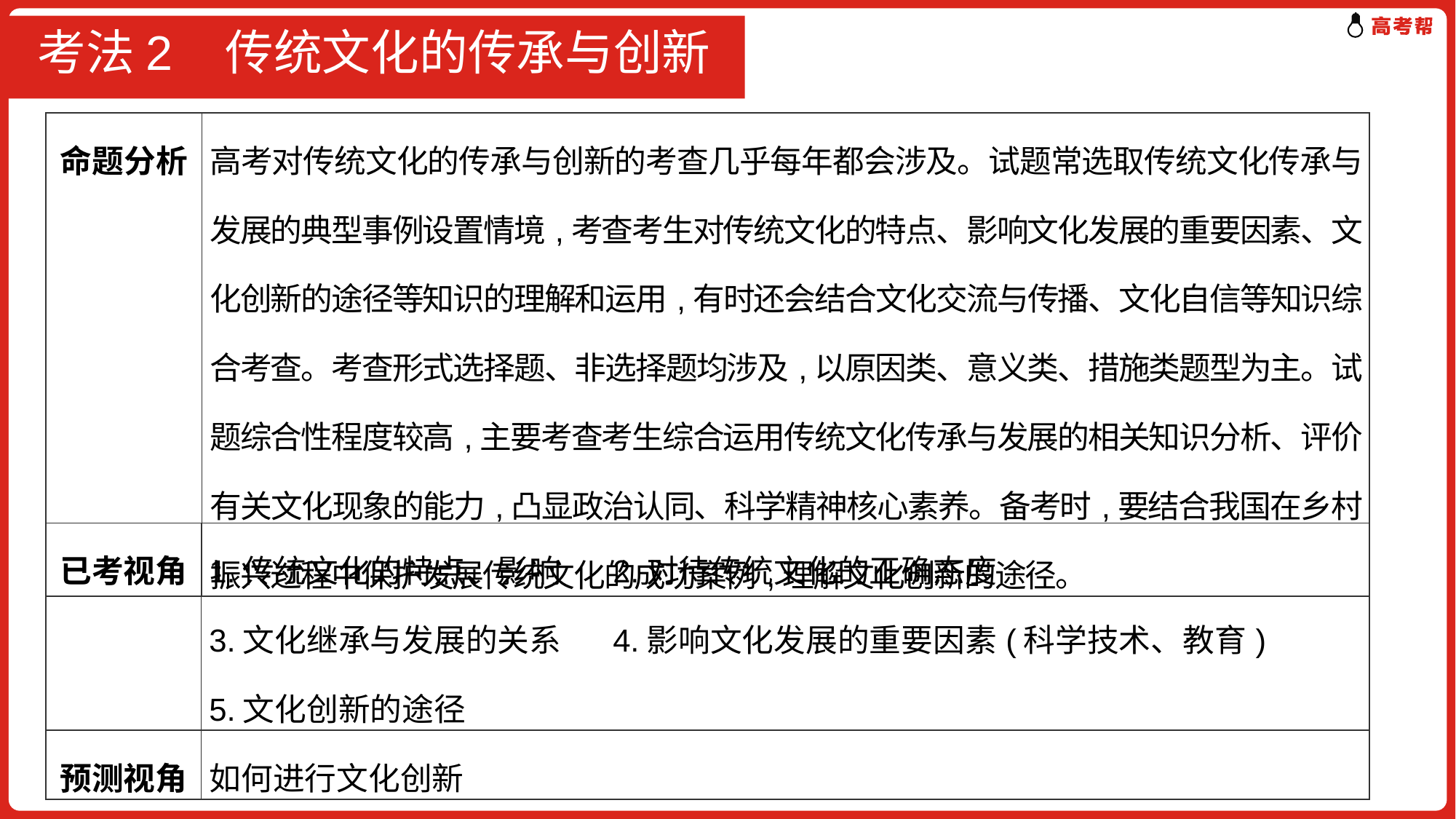

# 考法2   传统文化的传承与创新
| 命题分析 | 高考对传统文化的传承与创新的考查几乎每年都会涉及。试题常选取传统文化传承与发展的典型事例设置情境,考查考生对传统文化的特点、影响文化发展的重要因素、文化创新的途径等知识的理解和运用,有时还会结合文化交流与传播、文化自信等知识综合考查。考查形式选择题、非选择题均涉及,以原因类、意义类、措施类题型为主。试题综合性程度较高,主要考查考生综合运用传统文化传承与发展的相关知识分析、评价有关文化现象的能力,凸显政治认同、科学精神核心素养。备考时,要结合我国在乡村振兴过程中保护发展传统文化的成功案例,理解文化创新的途径。 |
| --- | --- |
| 已考视角 | 1.传统文化的特点、影响 2.对待传统文化的正确态度 3.文化继承与发展的关系 4.影响文化发展的重要因素(科学技术、教育) 5.文化创新的途径 |
| --- | --- |
| 预测视角 | 如何进行文化创新 |